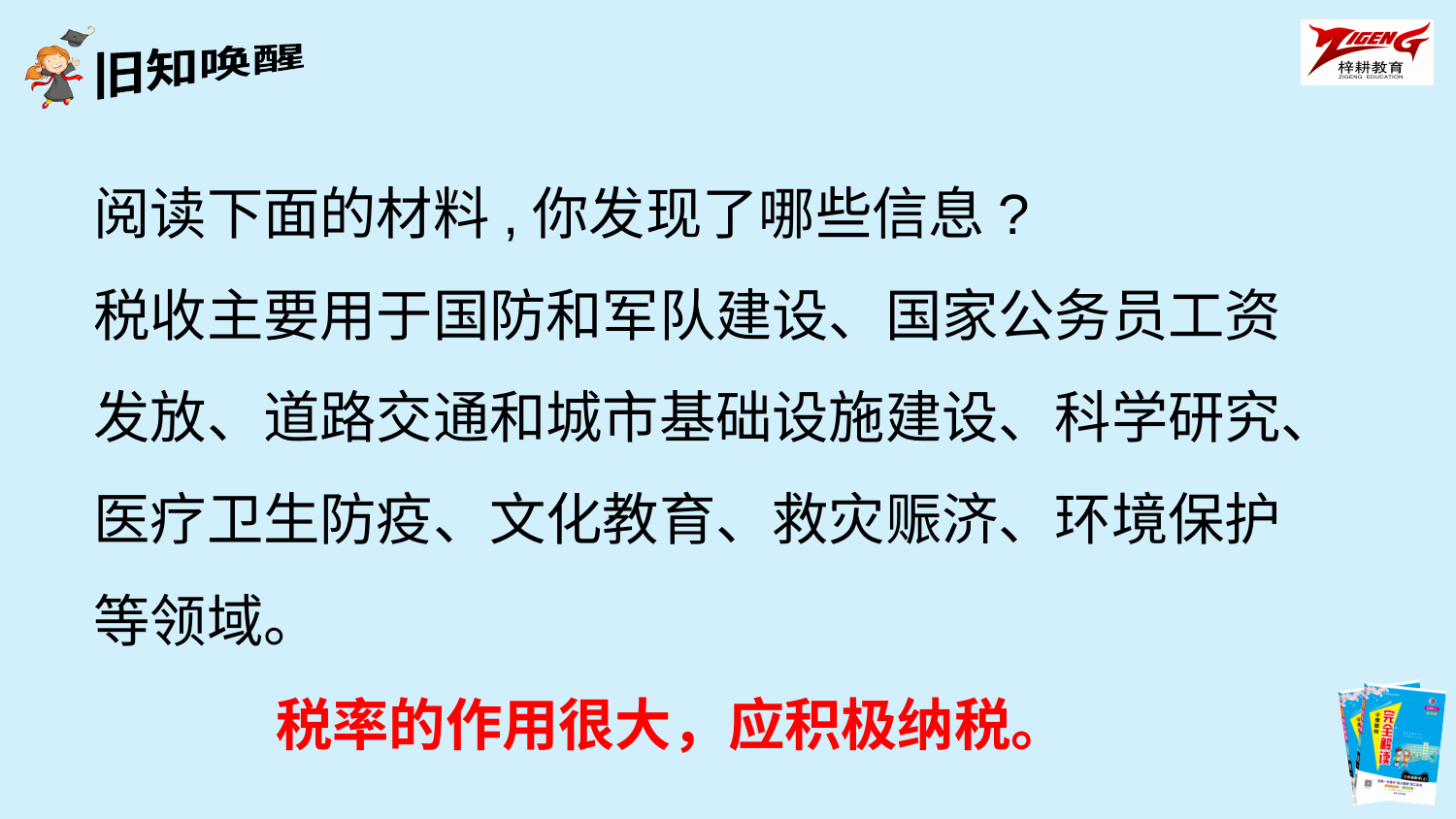

阅读下面的材料,你发现了哪些信息?
税收主要用于国防和军队建设、国家公务员工资发放、道路交通和城市基础设施建设、科学研究、医疗卫生防疫、文化教育、救灾赈济、环境保护等领域。
税率的作用很大，应积极纳税。